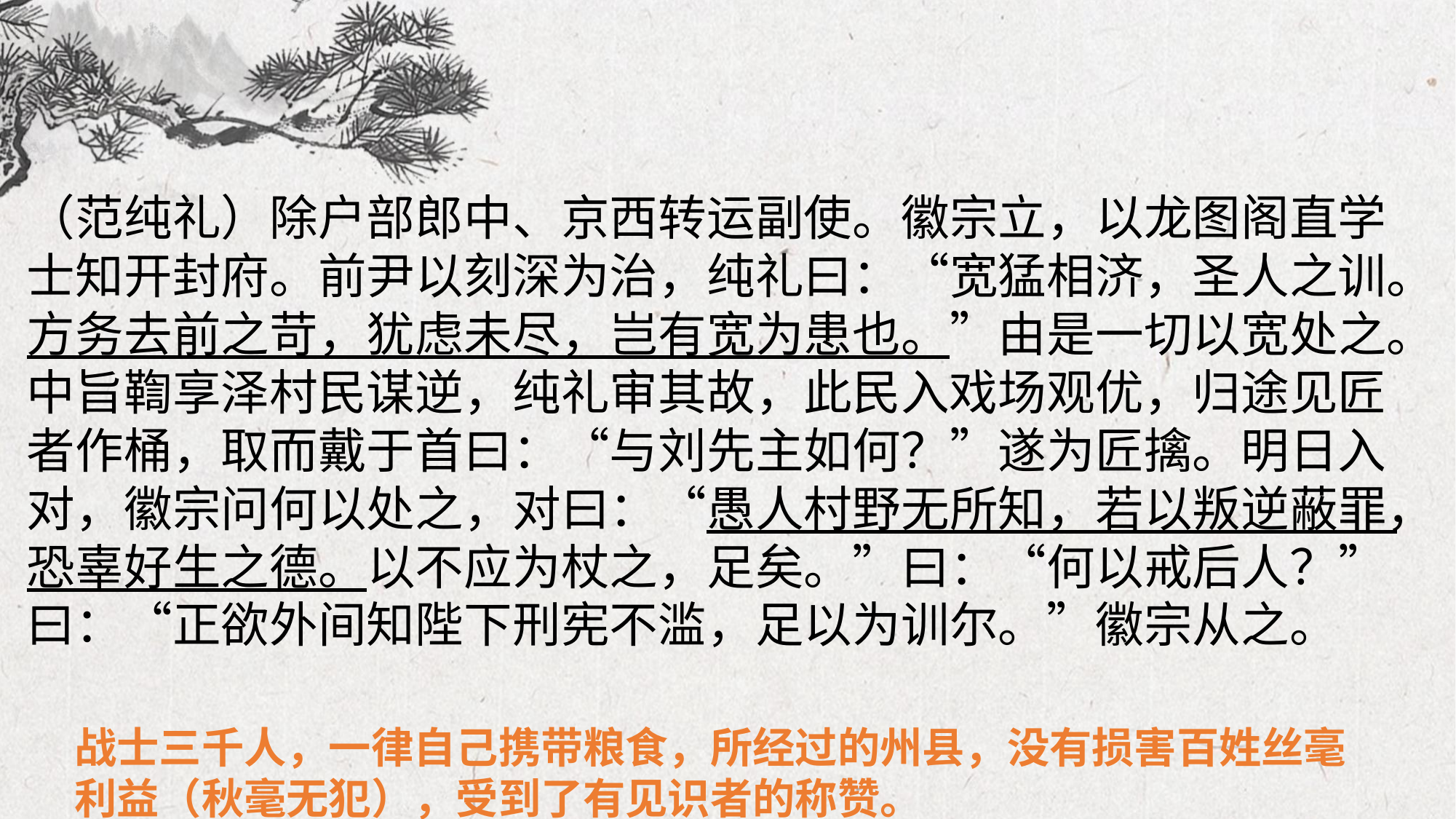

（范纯礼）除户部郎中、京西转运副使。徽宗立，以龙图阁直学士知开封府。前尹以刻深为治，纯礼曰：“宽猛相济，圣人之训。方务去前之苛，犹虑未尽，岂有宽为患也。”由是一切以宽处之。中旨鞫享泽村民谋逆，纯礼审其故，此民入戏场观优，归途见匠者作桶，取而戴于首曰：“与刘先主如何？”遂为匠擒。明日入对，徽宗问何以处之，对曰：“愚人村野无所知，若以叛逆蔽罪，恐辜好生之德。以不应为杖之，足矣。”曰：“何以戒后人？”曰：“正欲外间知陛下刑宪不滥，足以为训尔。”徽宗从之。
战士三千人，一律自己携带粮食，所经过的州县，没有损害百姓丝毫利益（秋毫无犯），受到了有见识者的称赞。